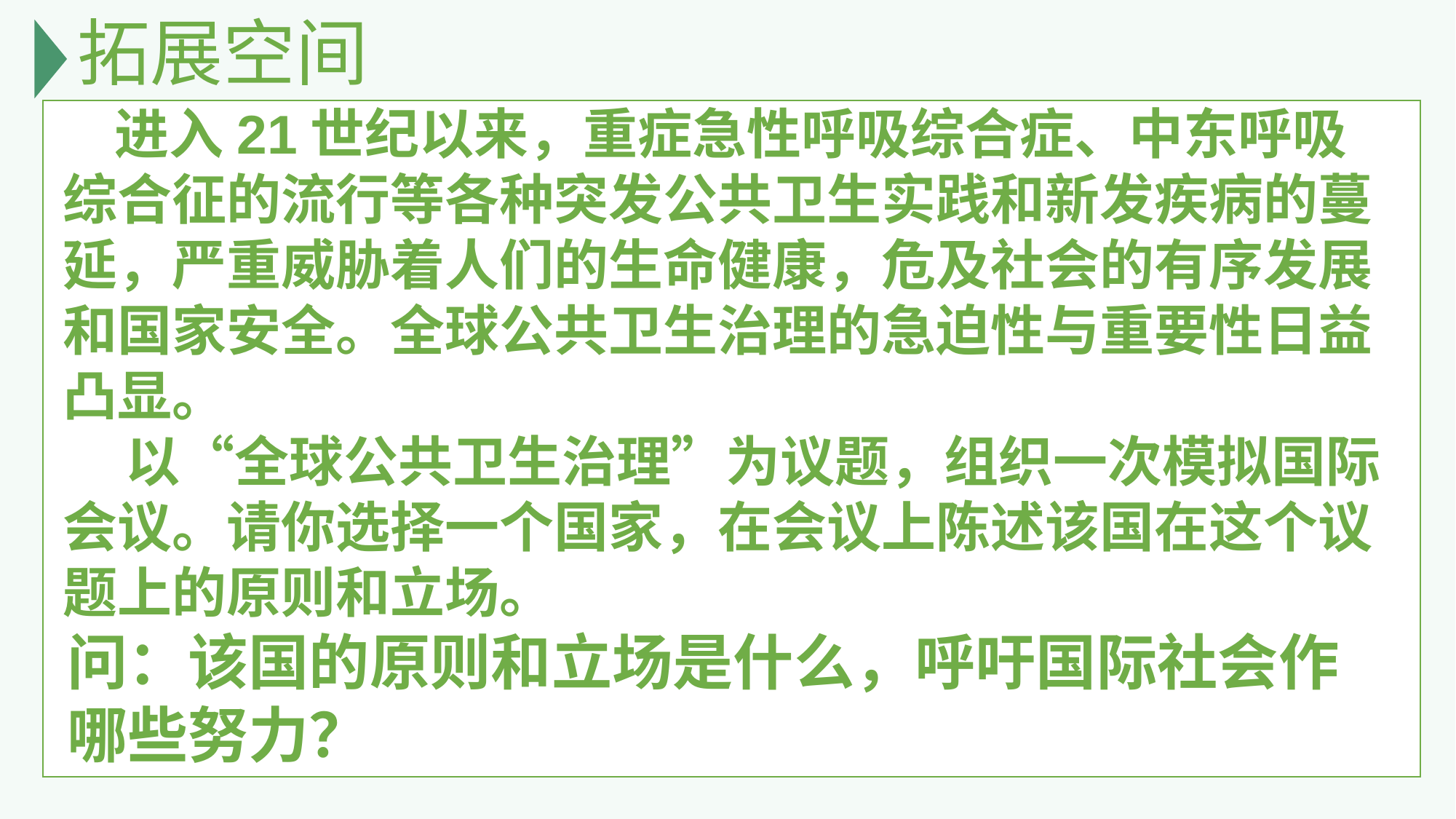

拓展空间

    进入21世纪以来，重症急性呼吸综合症、中东呼吸综合征的流行等各种突发公共卫生实践和新发疾病的蔓延，严重威胁着人们的生命健康，危及社会的有序发展和国家安全。全球公共卫生治理的急迫性与重要性日益凸显。
    以“全球公共卫生治理”为议题，组织一次模拟国际会议。请你选择一个国家，在会议上陈述该国在这个议题上的原则和立场。
问：该国的原则和立场是什么，呼吁国际社会作哪些努力？